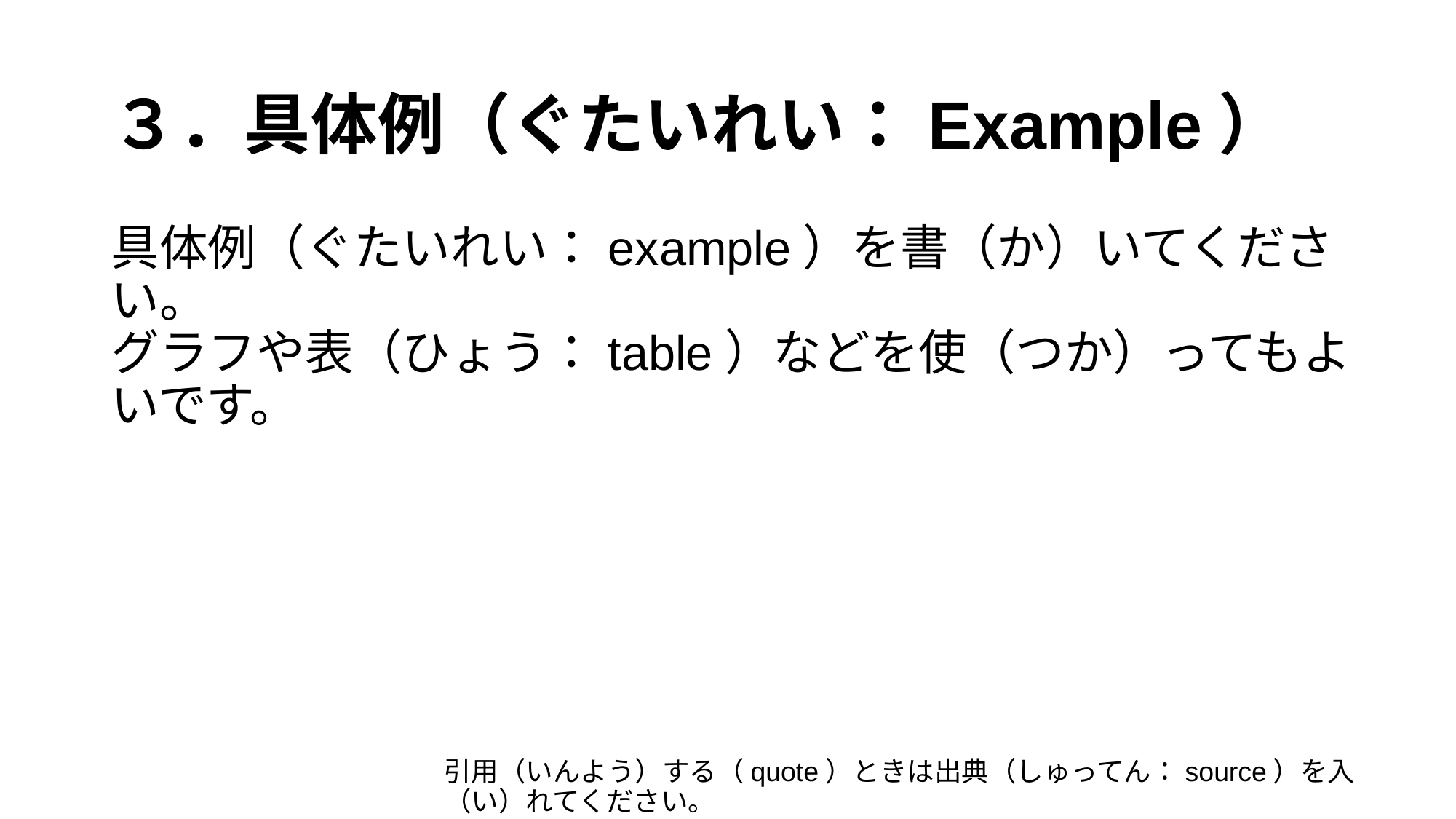

# ３．具体例（ぐたいれい：Example）
具体例（ぐたいれい：example）を書（か）いてください。
グラフや表（ひょう：table）などを使（つか）ってもよいです。

引用（いんよう）する（quote）ときは出典（しゅってん：source）を入（い）れてください。